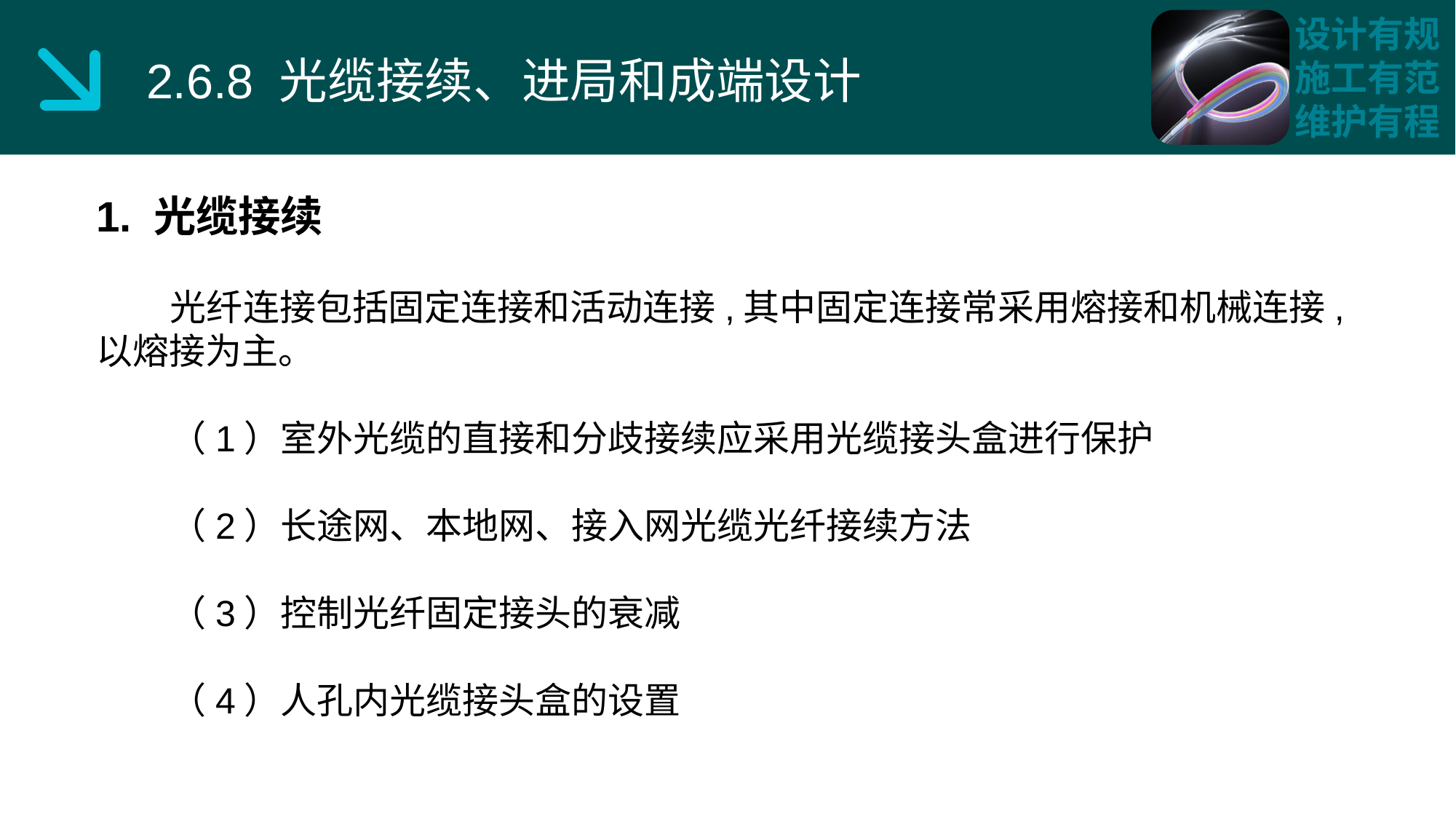

2.6.8 光缆接续、进局和成端设计

1. 光缆接续

        光纤连接包括固定连接和活动连接,其中固定连接常采用熔接和机械连接,以熔接为主。

        （1）室外光缆的直接和分歧接续应采用光缆接头盒进行保护

        （2）长途网、本地网、接入网光缆光纤接续方法

        （3）控制光纤固定接头的衰减

        （4）人孔内光缆接头盒的设置